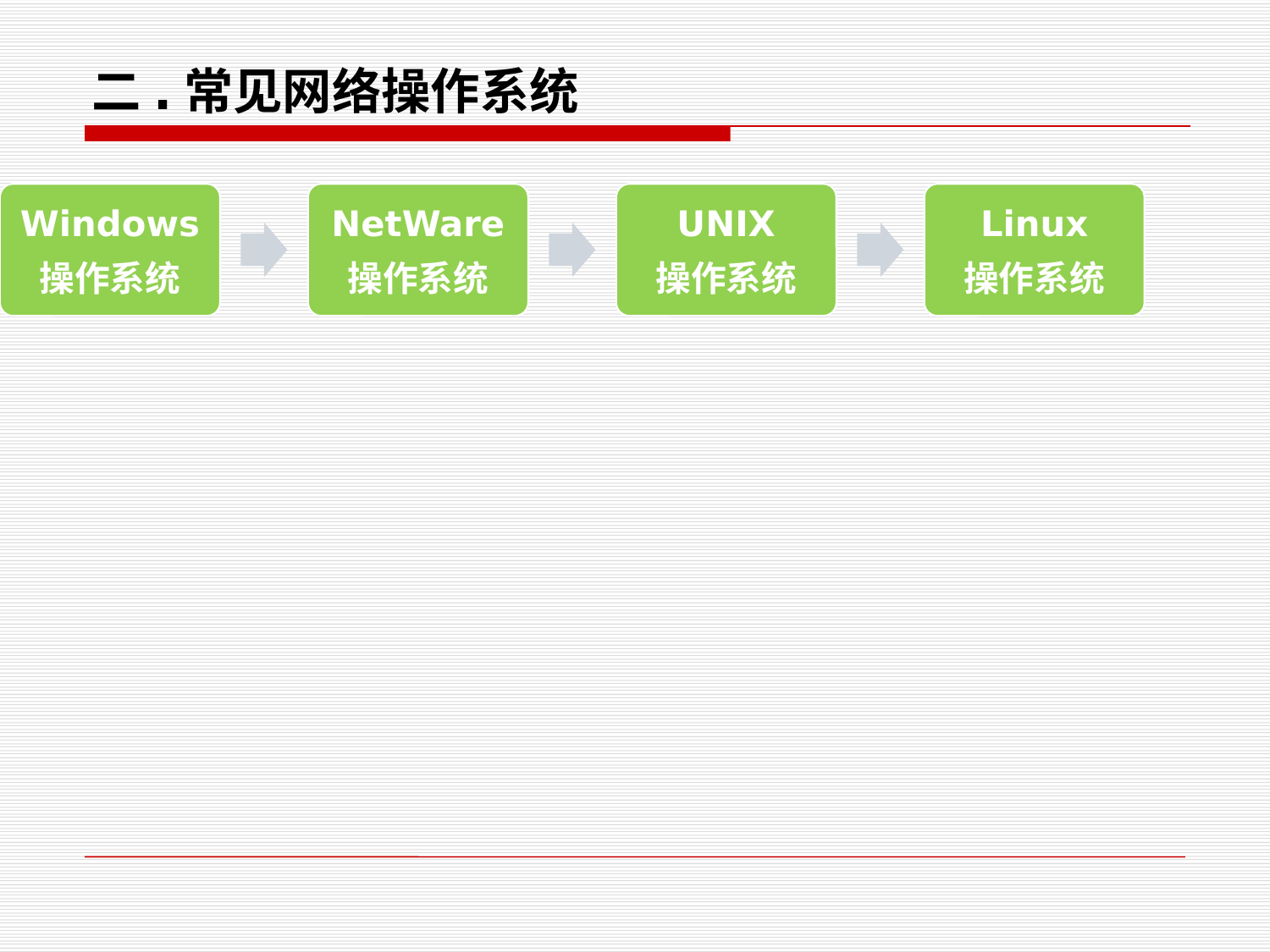

二.常见网络操作系统

Windows
操作系统

NetWare
操作系统

UNIX
操作系统

Linux
操作系统
7